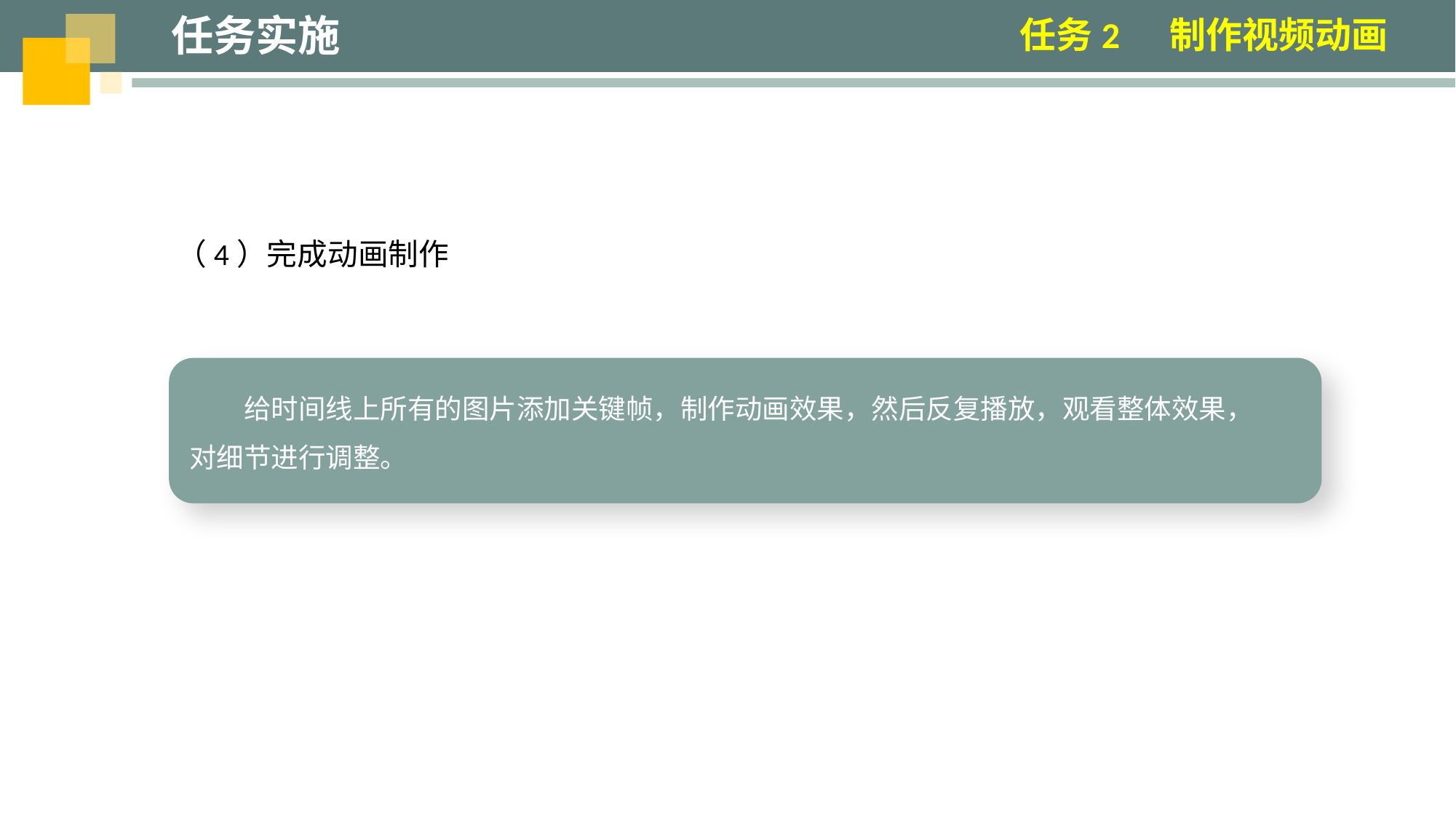

任务实施

任务2     制作视频动画
（4）完成动画制作

给时间线上所有的图片添加关键帧，制作动画效果，然后反复播放，观看整体效果，对细节进行调整。